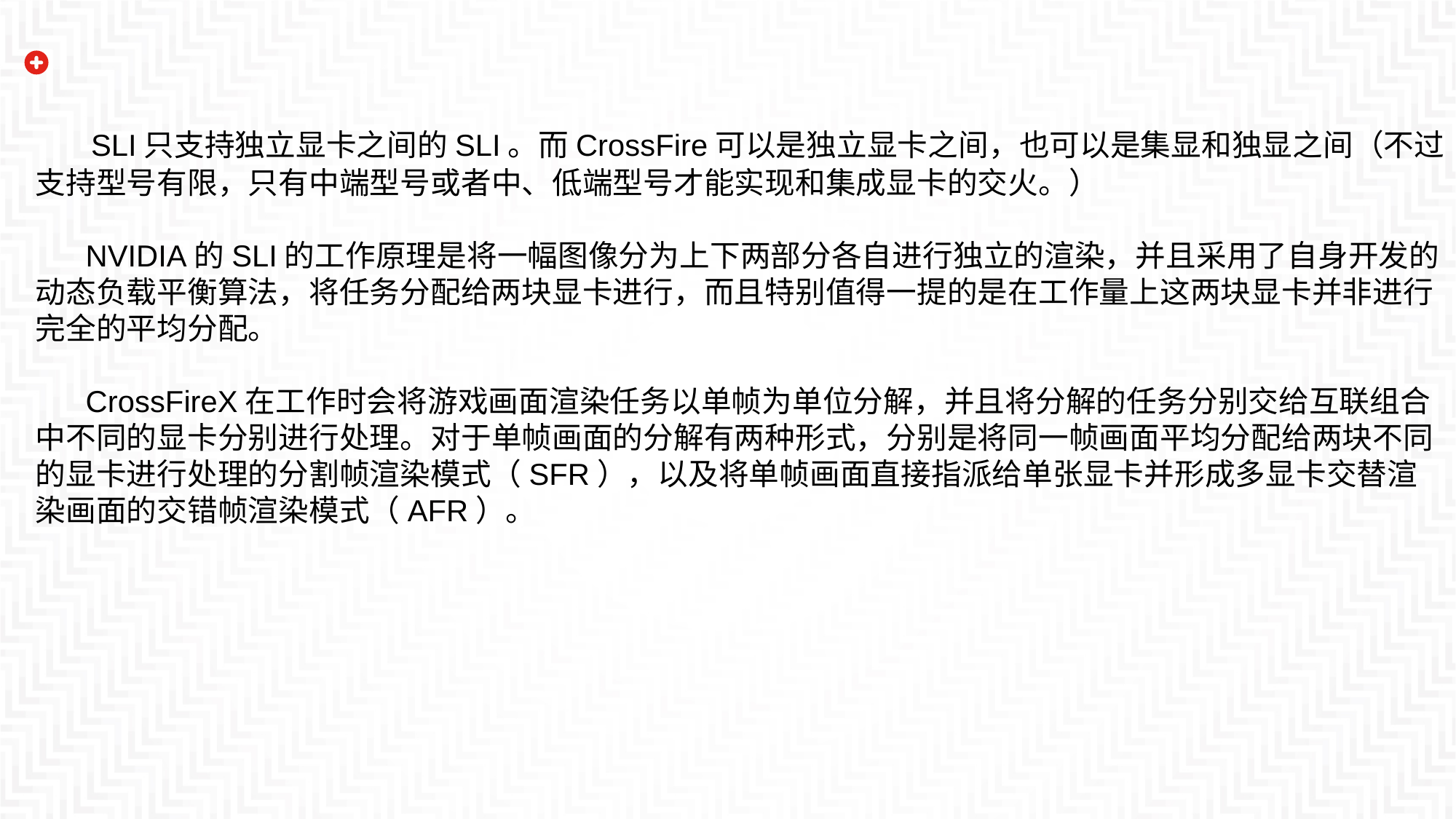

SLI只支持独立显卡之间的SLI。而CrossFire可以是独立显卡之间，也可以是集显和独显之间（不过支持型号有限，只有中端型号或者中、低端型号才能实现和集成显卡的交火。）

      NVIDIA的SLI的工作原理是将一幅图像分为上下两部分各自进行独立的渲染，并且采用了自身开发的动态负载平衡算法，将任务分配给两块显卡进行，而且特别值得一提的是在工作量上这两块显卡并非进行完全的平均分配。

      CrossFireX在工作时会将游戏画面渲染任务以单帧为单位分解，并且将分解的任务分别交给互联组合中不同的显卡分别进行处理。对于单帧画面的分解有两种形式，分别是将同一帧画面平均分配给两块不同的显卡进行处理的分割帧渲染模式（SFR），以及将单帧画面直接指派给单张显卡并形成多显卡交替渲染画面的交错帧渲染模式（AFR）。